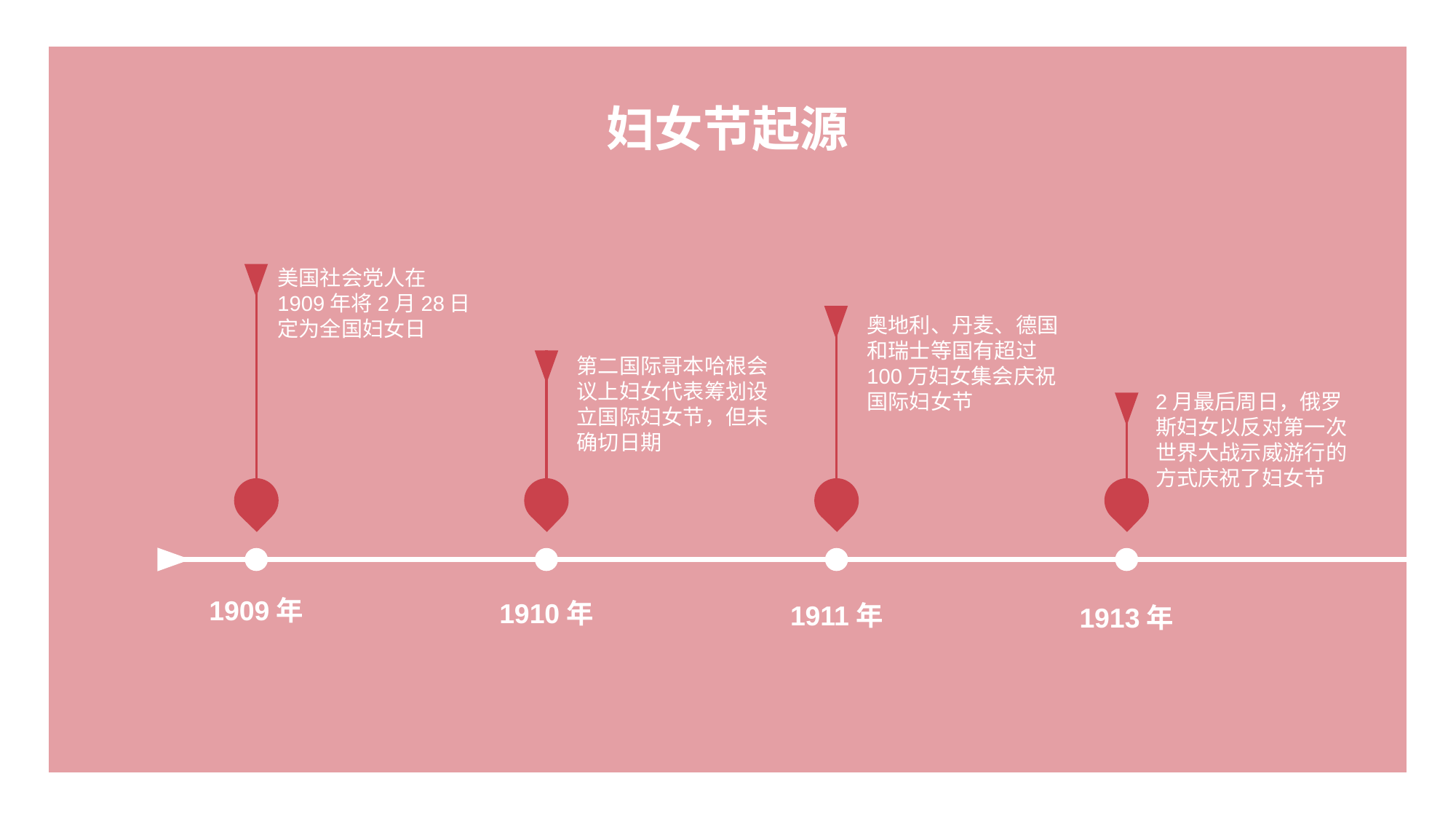

妇女节起源
美国社会党人在1909年将2月28日定为全国妇女日

奥地利、丹麦、德国和瑞士等国有超过100万妇女集会庆祝国际妇女节

第二国际哥本哈根会议上妇女代表筹划设立国际妇女节，但未确切日期

2月最后周日，俄罗斯妇女以反对第一次世界大战示威游行的方式庆祝了妇女节

1909年
1910年
1911年
1913年